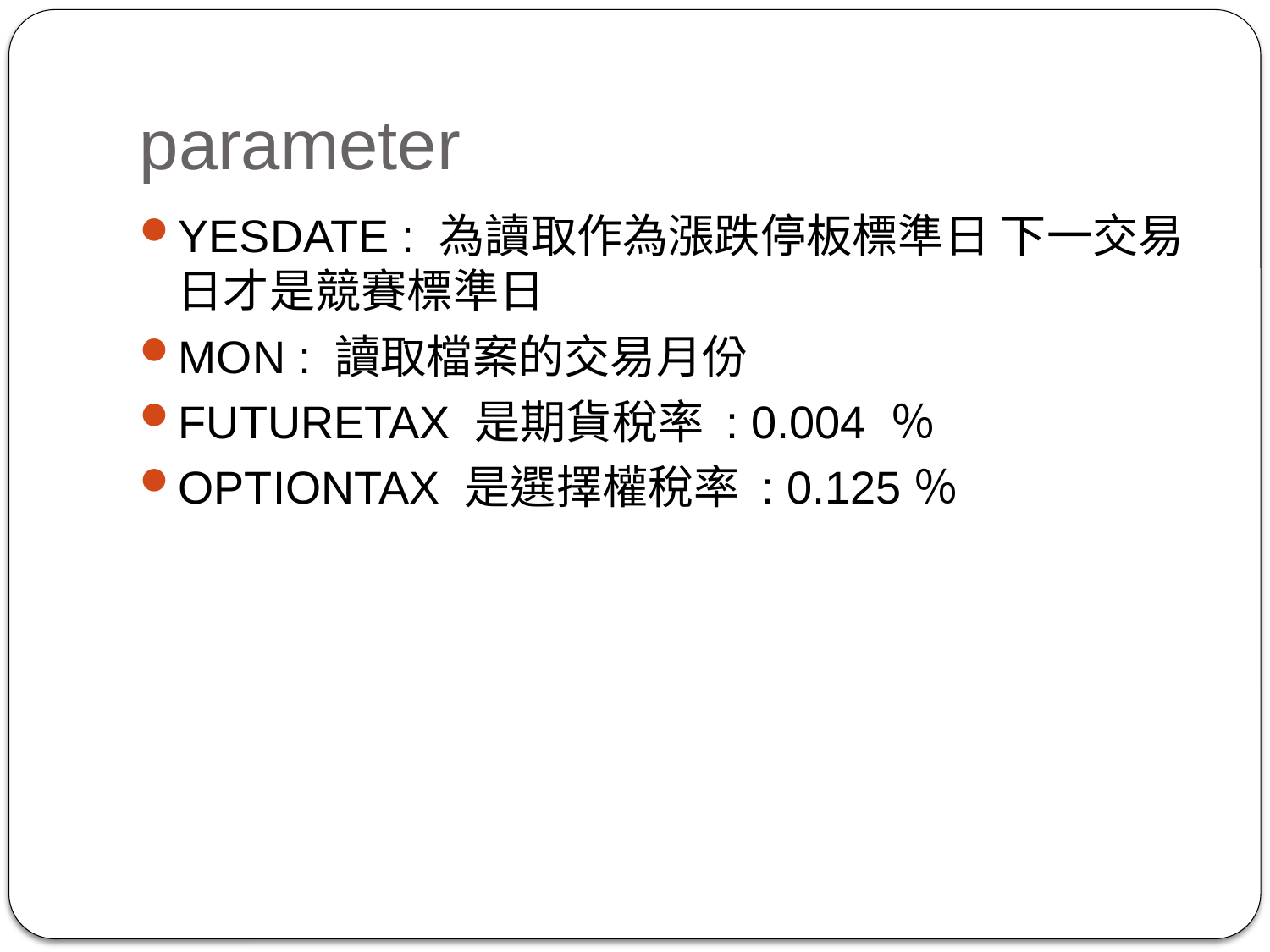

# parameter
YESDATE : 為讀取作為漲跌停板標準日 下一交易日才是競賽標準日
MON : 讀取檔案的交易月份
FUTURETAX 是期貨稅率 : 0.004 ％
OPTIONTAX 是選擇權稅率 : 0.125％